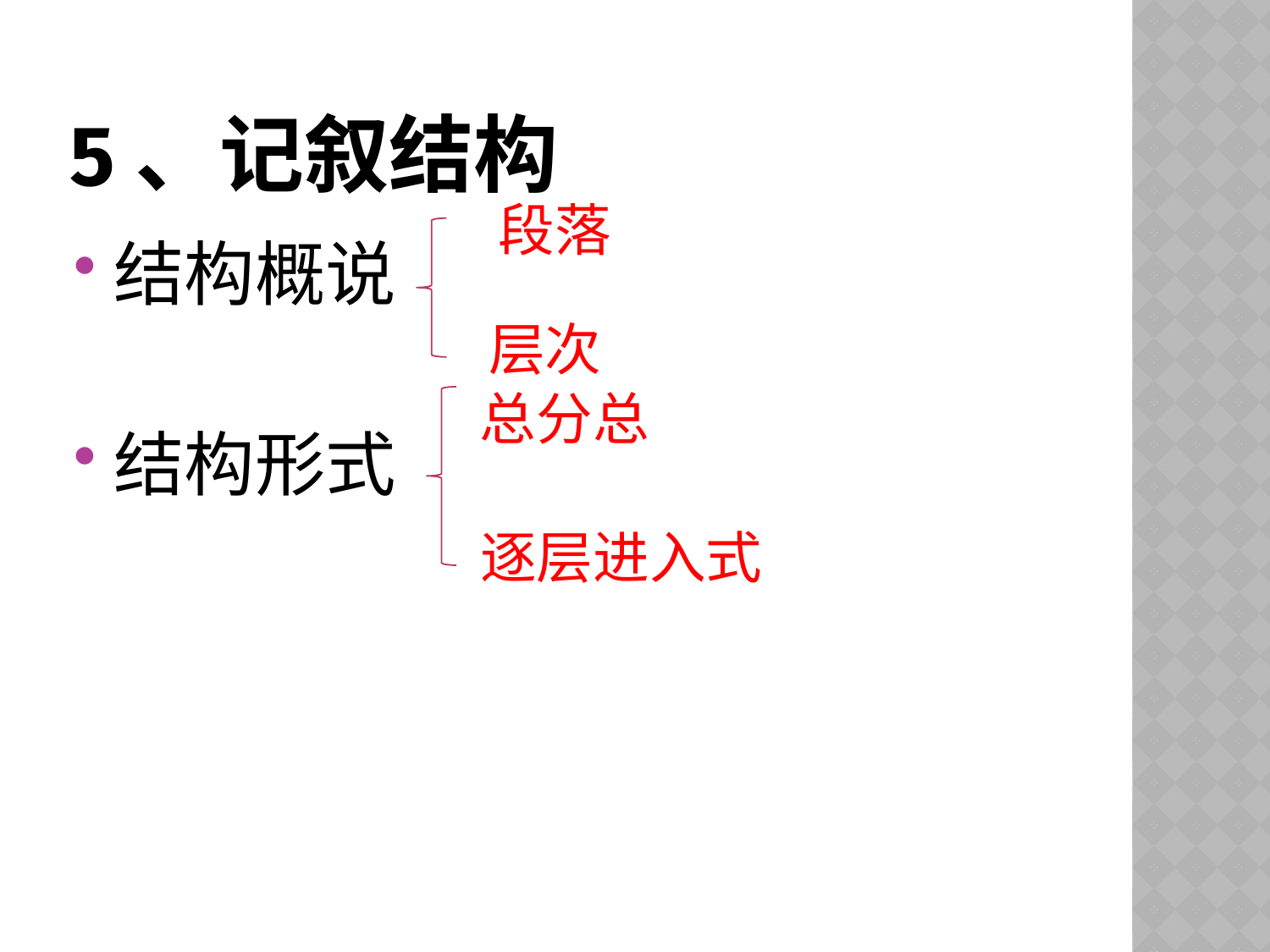

# 5、记叙结构
段落

结构概说

结构形式
层次
总分总

逐层进入式